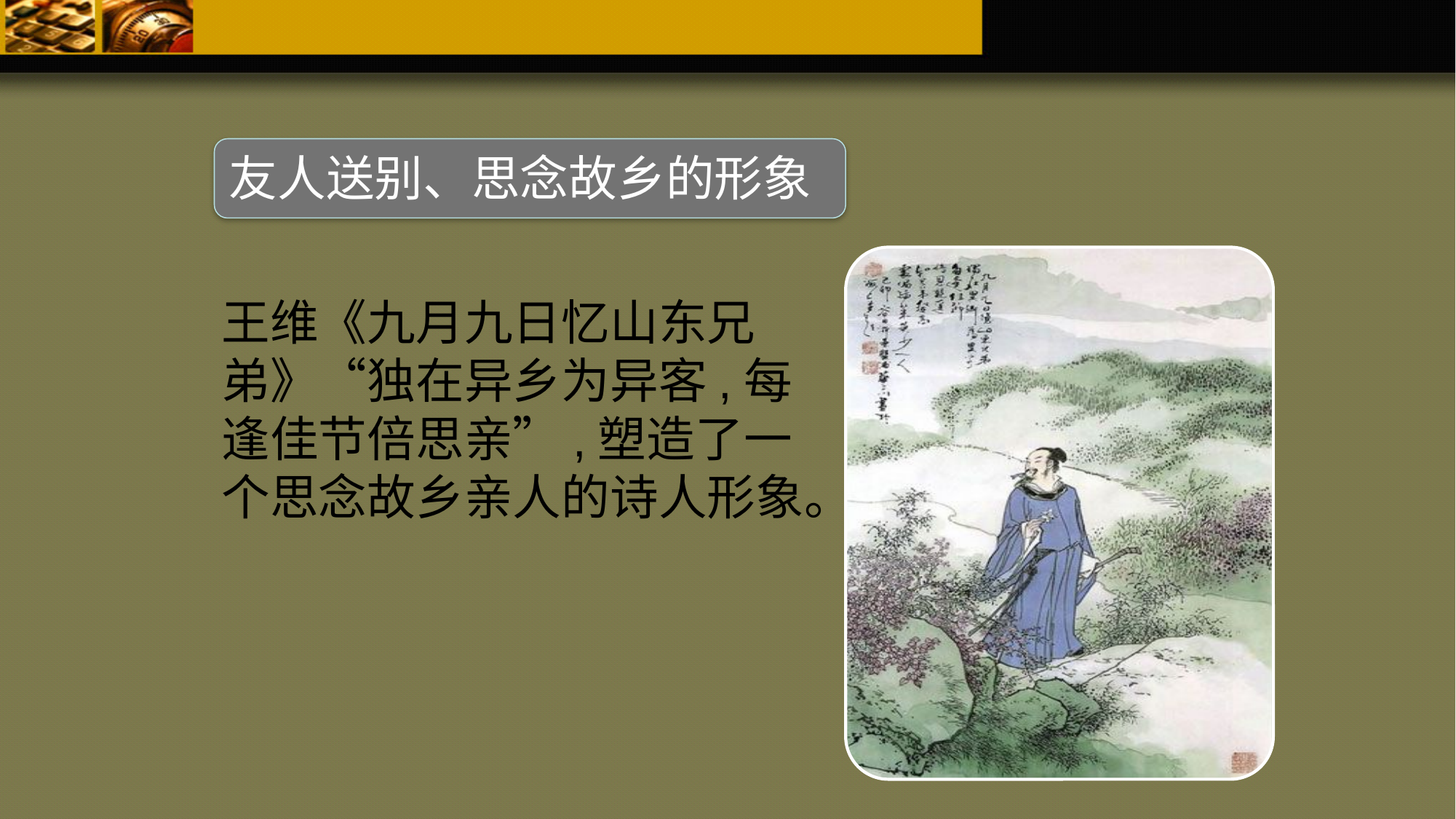

友人送别、思念故乡的形象

王维《九月九日忆山东兄弟》“独在异乡为异客,每逢佳节倍思亲”,塑造了一个思念故乡亲人的诗人形象。